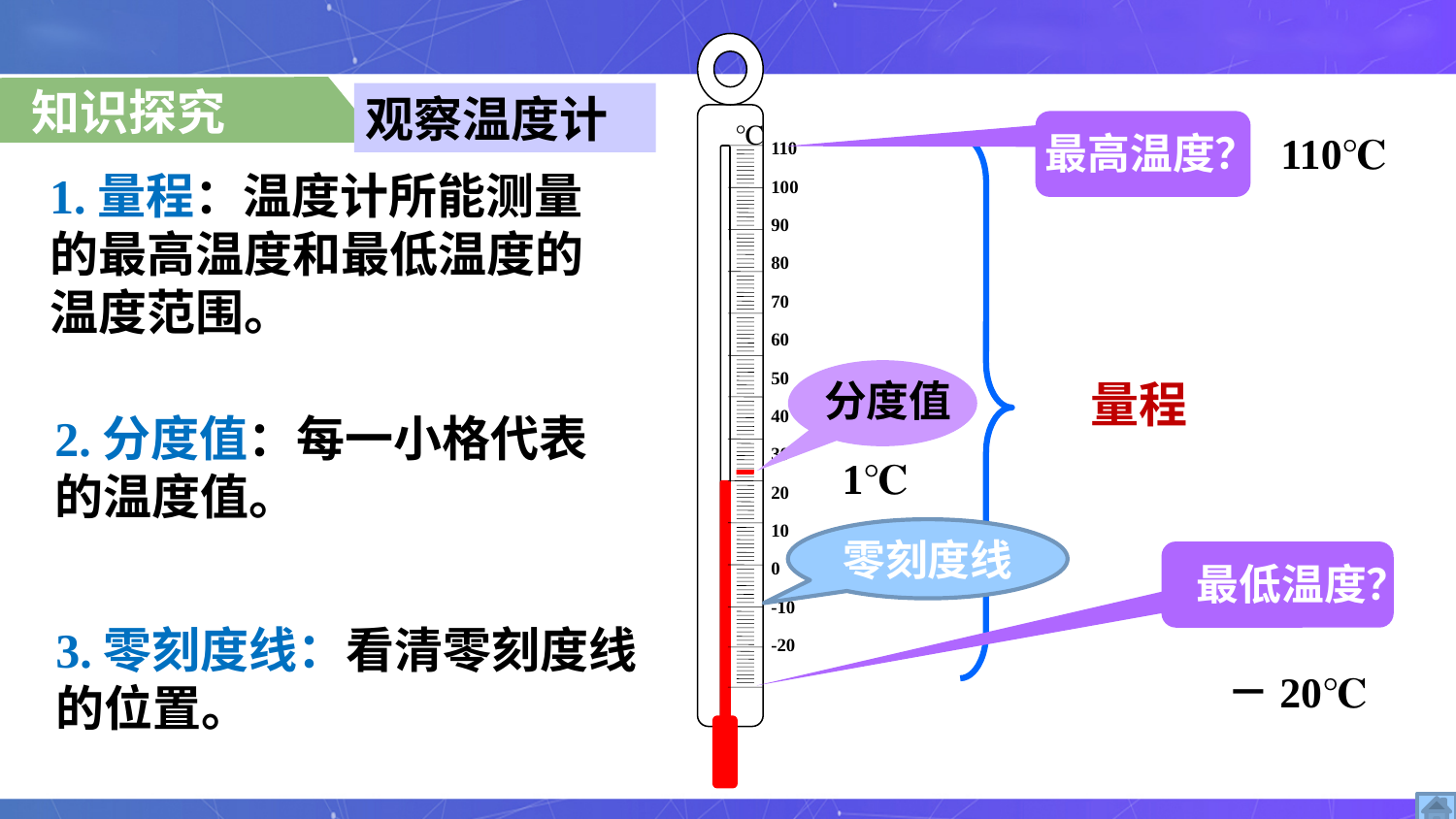

℃
知识探究

观察温度计

最高温度？
110℃
110
100
90
80
70
60
50
40
30
20
10
0
-10
-20

1.量程：温度计所能测量的最高温度和最低温度的温度范围。

  分度值
量程
2.分度值：每一小格代表的温度值。
1℃

零刻度线

最低温度？
3.零刻度线：看清零刻度线的位置。
－20℃